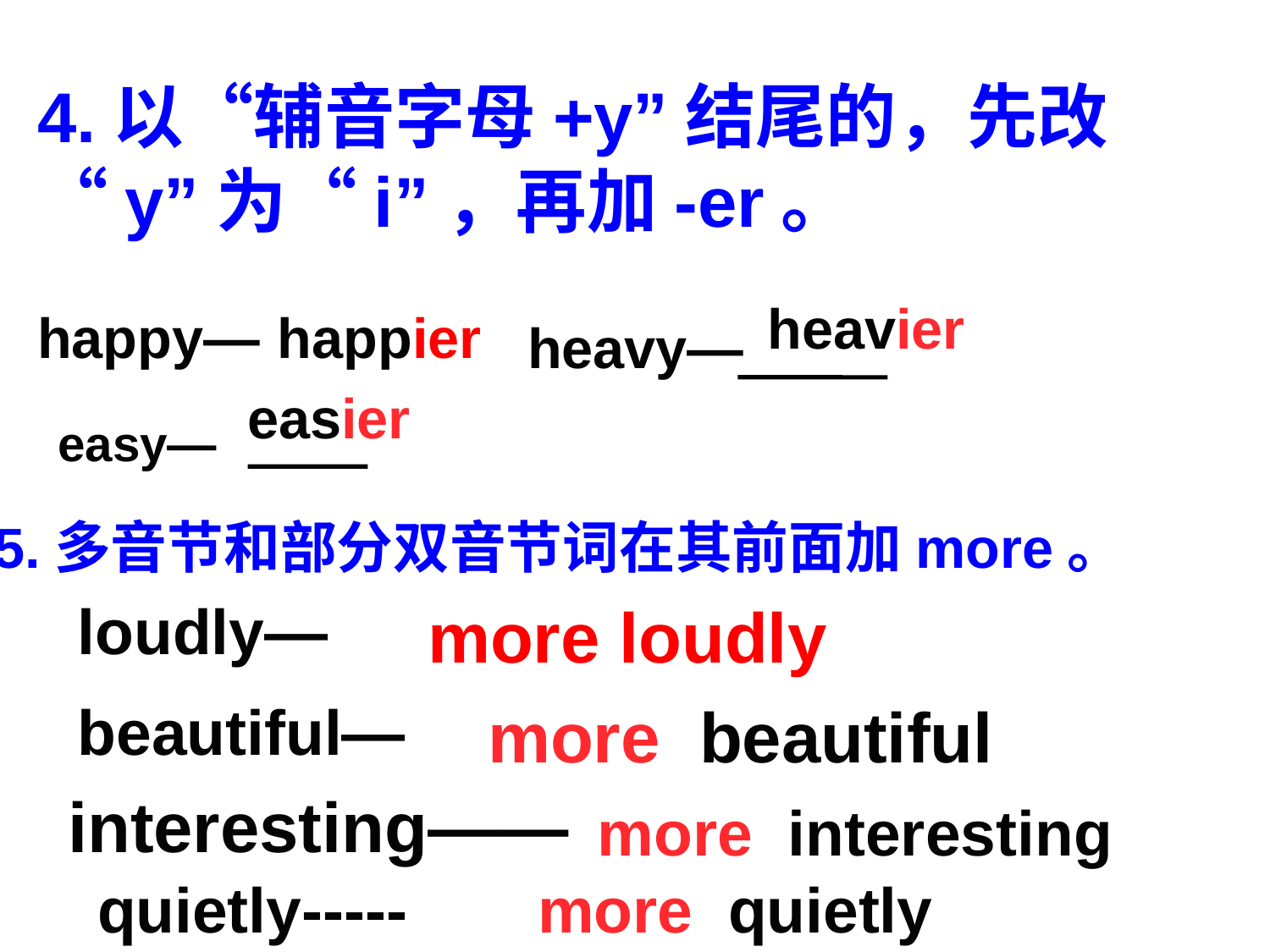

4.以“辅音字母+y”结尾的，先改“y”为“i”，再加-er。
heavier
happy—
happier
heavy—

easier
easy—

5.多音节和部分双音节词在其前面加more。
loudly—
more loudly
beautiful—
more  beautiful
interesting——
more  interesting
quietly-----
more  quietly